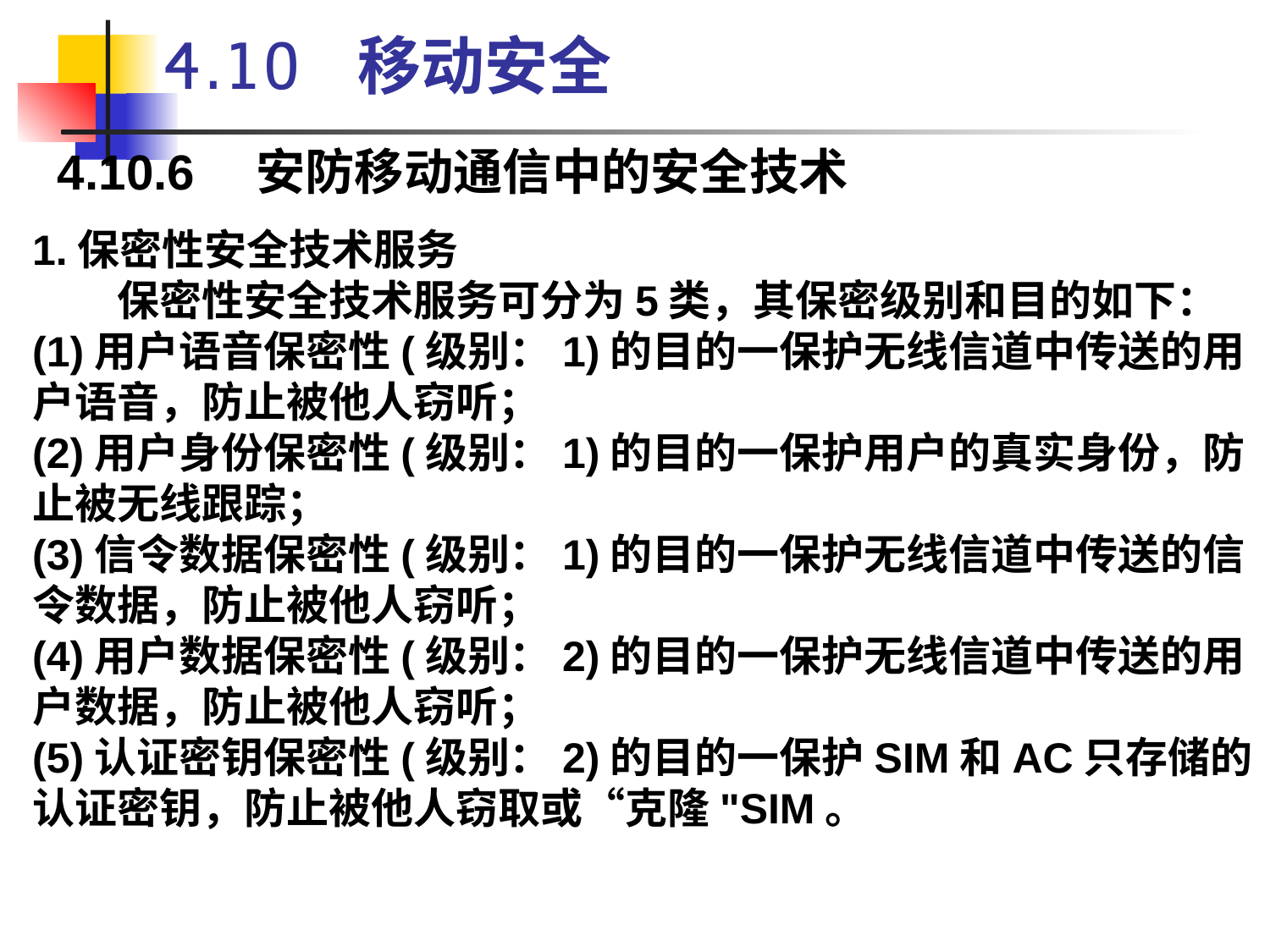

4.10  移动安全
4.10.6　安防移动通信中的安全技术
1.保密性安全技术服务
　　保密性安全技术服务可分为5类，其保密级别和目的如下：
(1)用户语音保密性(级别：1)的目的一保护无线信道中传送的用户语音，防止被他人窃听；
(2)用户身份保密性(级别：1)的目的一保护用户的真实身份，防止被无线跟踪；
(3)信令数据保密性(级别：1)的目的一保护无线信道中传送的信令数据，防止被他人窃听；
(4)用户数据保密性(级别：2)的目的一保护无线信道中传送的用户数据，防止被他人窃听；
(5)认证密钥保密性(级别：2)的目的一保护SIM和AC只存储的认证密钥，防止被他人窃取或“克隆"SIM。